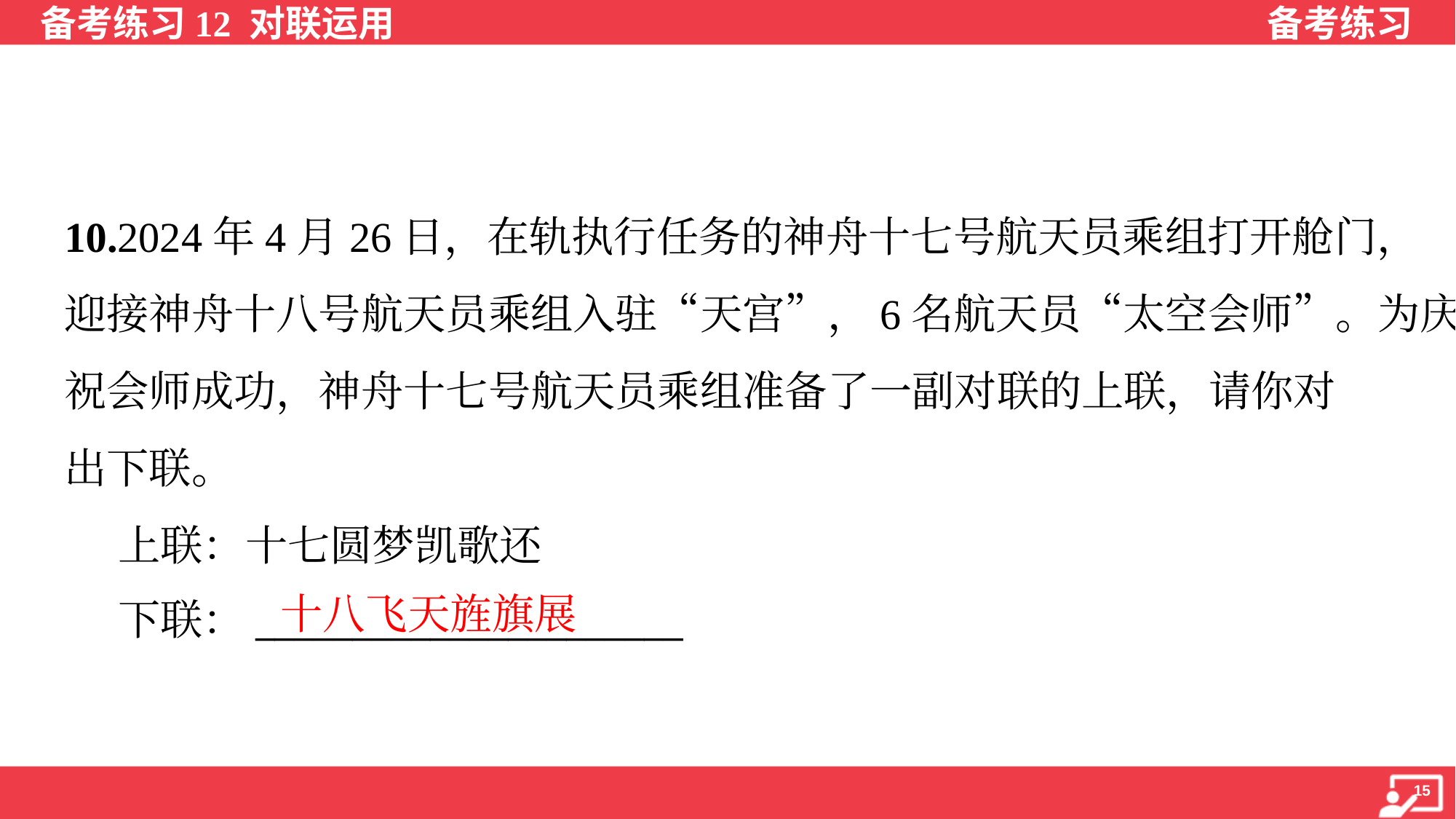

10.2024年4月26日，在轨执行任务的神舟十七号航天员乘组打开舱门，
迎接神舟十八号航天员乘组入驻“天宫”，6名航天员“太空会师”。为庆
祝会师成功，神舟十七号航天员乘组准备了一副对联的上联，请你对
出下联。
    上联：十七圆梦凯歌还
    下联：______________________
十八飞天旌旗展